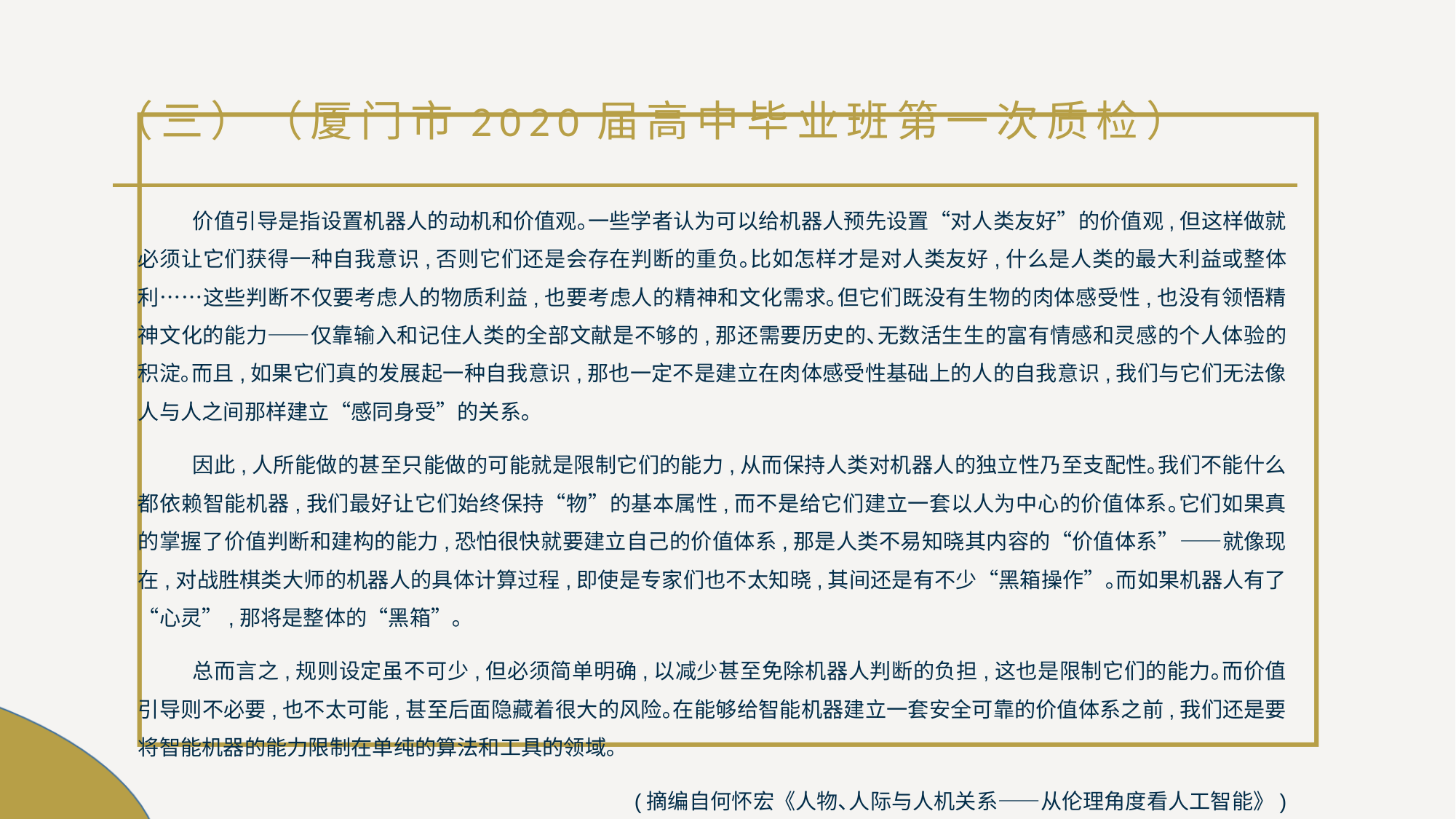

# （三）（厦门市2020届高中毕业班第一次质检）
价值引导是指设置机器人的动机和价值观｡一些学者认为可以给机器人预先设置“对人类友好”的价值观,但这样做就必须让它们获得一种自我意识,否则它们还是会存在判断的重负｡比如怎样才是对人类友好,什么是人类的最大利益或整体利……这些判断不仅要考虑人的物质利益,也要考虑人的精神和文化需求｡但它们既没有生物的肉体感受性,也没有领悟精神文化的能力——仅靠输入和记住人类的全部文献是不够的,那还需要历史的､无数活生生的富有情感和灵感的个人体验的积淀｡而且,如果它们真的发展起一种自我意识,那也一定不是建立在肉体感受性基础上的人的自我意识,我们与它们无法像人与人之间那样建立“感同身受”的关系｡
因此,人所能做的甚至只能做的可能就是限制它们的能力,从而保持人类对机器人的独立性乃至支配性｡我们不能什么都依赖智能机器,我们最好让它们始终保持“物”的基本属性,而不是给它们建立一套以人为中心的价值体系｡它们如果真的掌握了价值判断和建构的能力,恐怕很快就要建立自己的价值体系,那是人类不易知晓其内容的“价值体系”——就像现在,对战胜棋类大师的机器人的具体计算过程,即使是专家们也不太知晓,其间还是有不少“黑箱操作”｡而如果机器人有了“心灵”,那将是整体的“黑箱”｡
总而言之,规则设定虽不可少,但必须简单明确,以减少甚至免除机器人判断的负担,这也是限制它们的能力｡而价值引导则不必要,也不太可能,甚至后面隐藏着很大的风险｡在能够给智能机器建立一套安全可靠的价值体系之前,我们还是要将智能机器的能力限制在单纯的算法和工具的领域｡
(摘编自何怀宏《人物､人际与人机关系——从伦理角度看人工智能》)